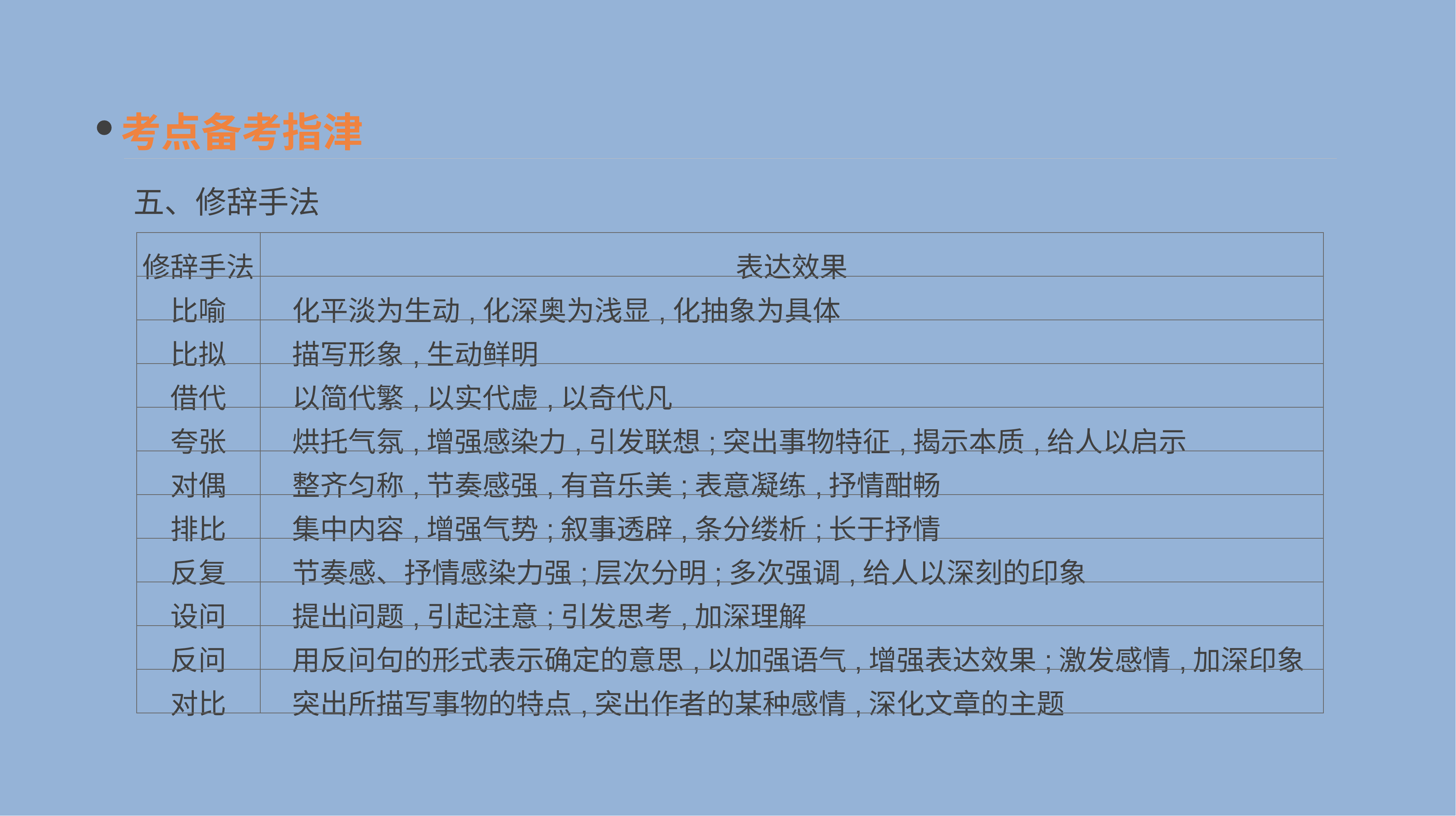

考点备考指津

五、修辞手法
| 修辞手法 | 表达效果 |
| --- | --- |
| 比喻 | 化平淡为生动,化深奥为浅显,化抽象为具体 |
| 比拟 | 描写形象,生动鲜明 |
| 借代 | 以简代繁,以实代虚,以奇代凡 |
| 夸张 | 烘托气氛,增强感染力,引发联想;突出事物特征,揭示本质,给人以启示 |
| 对偶 | 整齐匀称,节奏感强,有音乐美;表意凝练,抒情酣畅 |
| 排比 | 集中内容,增强气势;叙事透辟,条分缕析;长于抒情 |
| 反复 | 节奏感、抒情感染力强;层次分明;多次强调,给人以深刻的印象 |
| 设问 | 提出问题,引起注意;引发思考,加深理解 |
| 反问 | 用反问句的形式表示确定的意思,以加强语气,增强表达效果;激发感情,加深印象 |
| 对比 | 突出所描写事物的特点,突出作者的某种感情,深化文章的主题 |